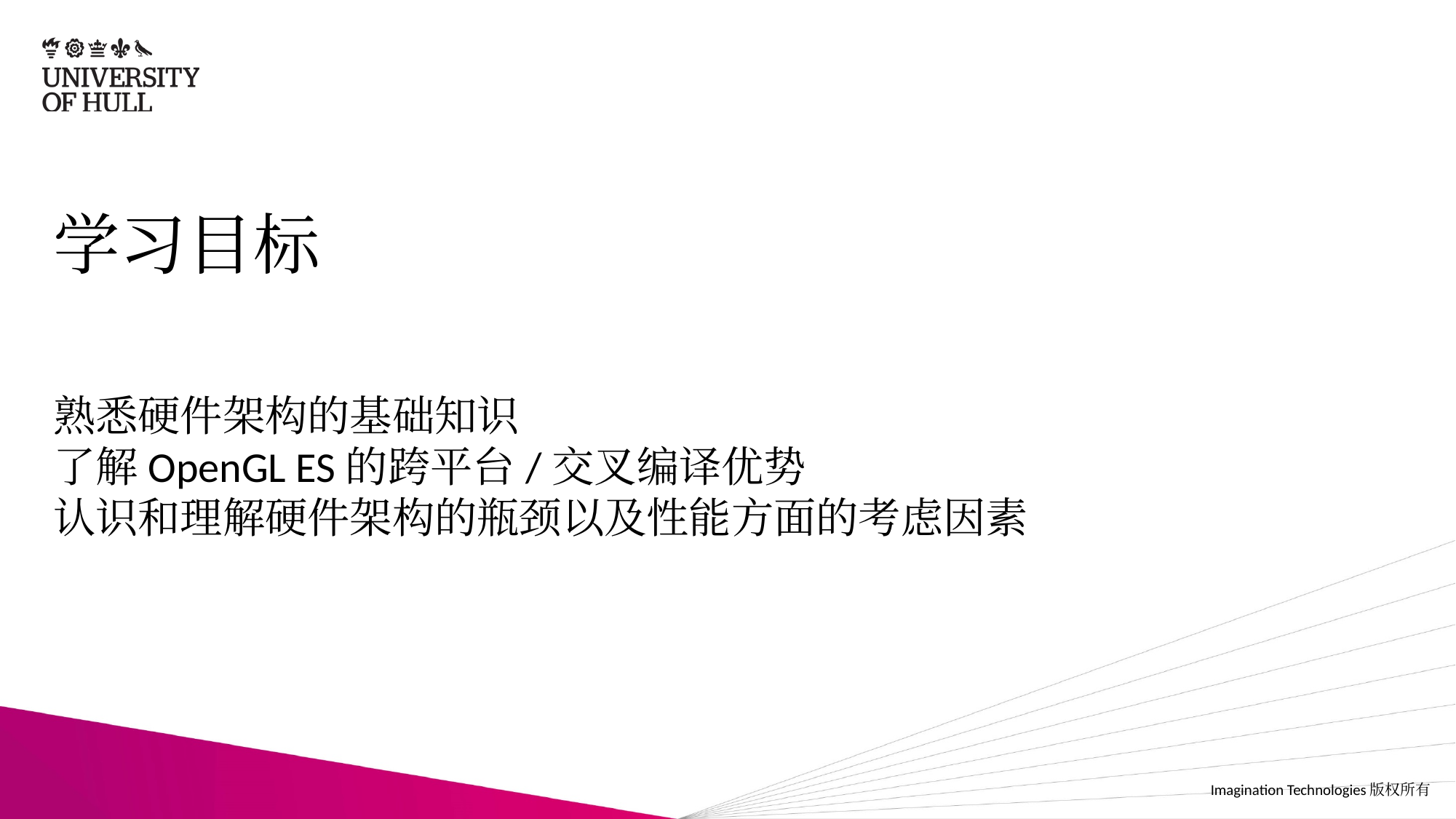

# 学习目标
熟悉硬件架构的基础知识
了解OpenGL ES的跨平台/交叉编译优势
认识和理解硬件架构的瓶颈以及性能方面的考虑因素